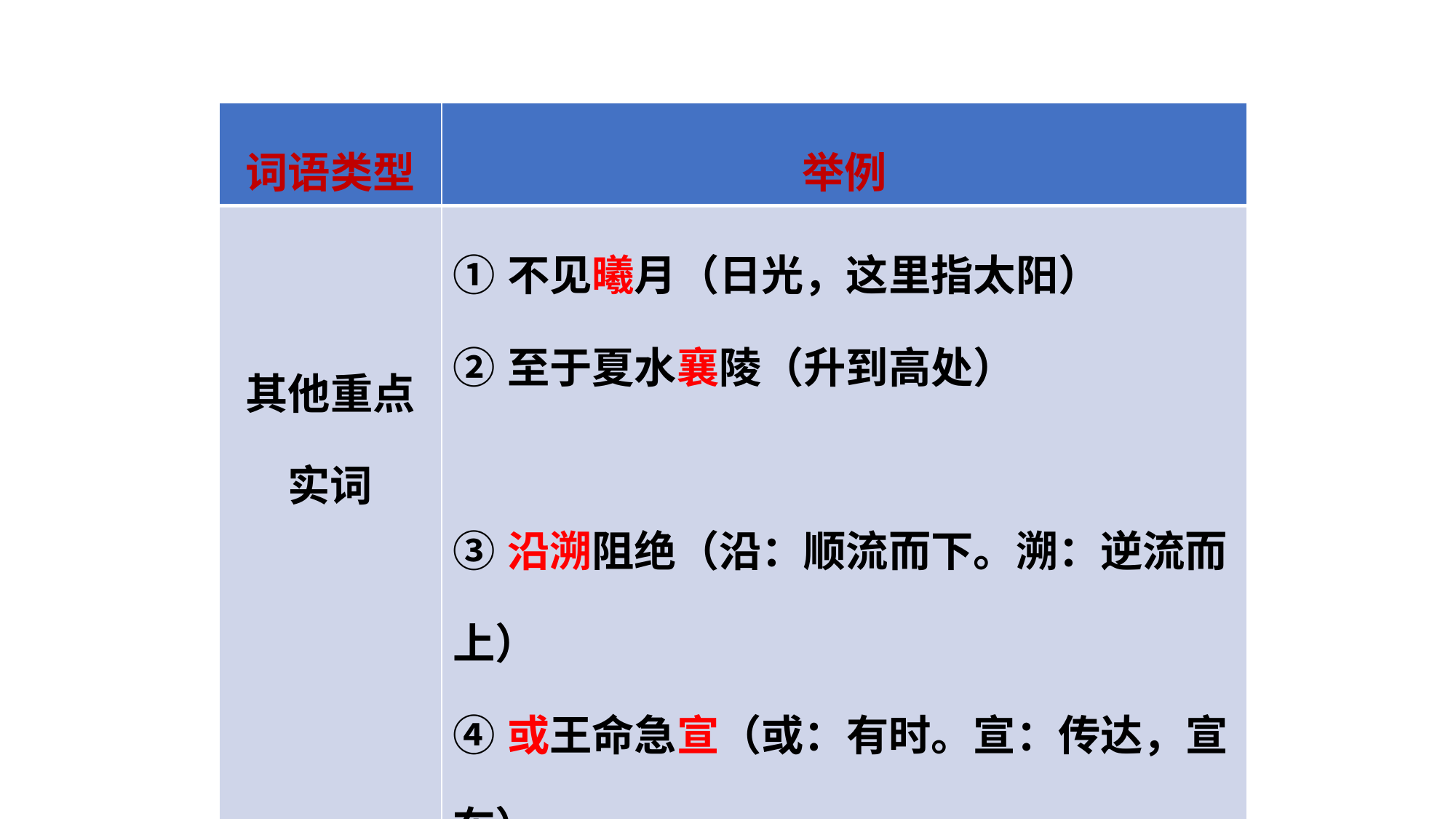

| 词语类型 | 举例 |
| --- | --- |
| 其他重点实词 | ①不见曦月（日光，这里指太阳） ②至于夏水襄陵（升到高处）　　　　　　 ③沿溯阻绝（沿：顺流而下。溯：逆流而上） ④或王命急宣（或：有时。宣：传达，宣布） ⑤虽乘奔御风（虽：即使。奔：飞奔的马） |